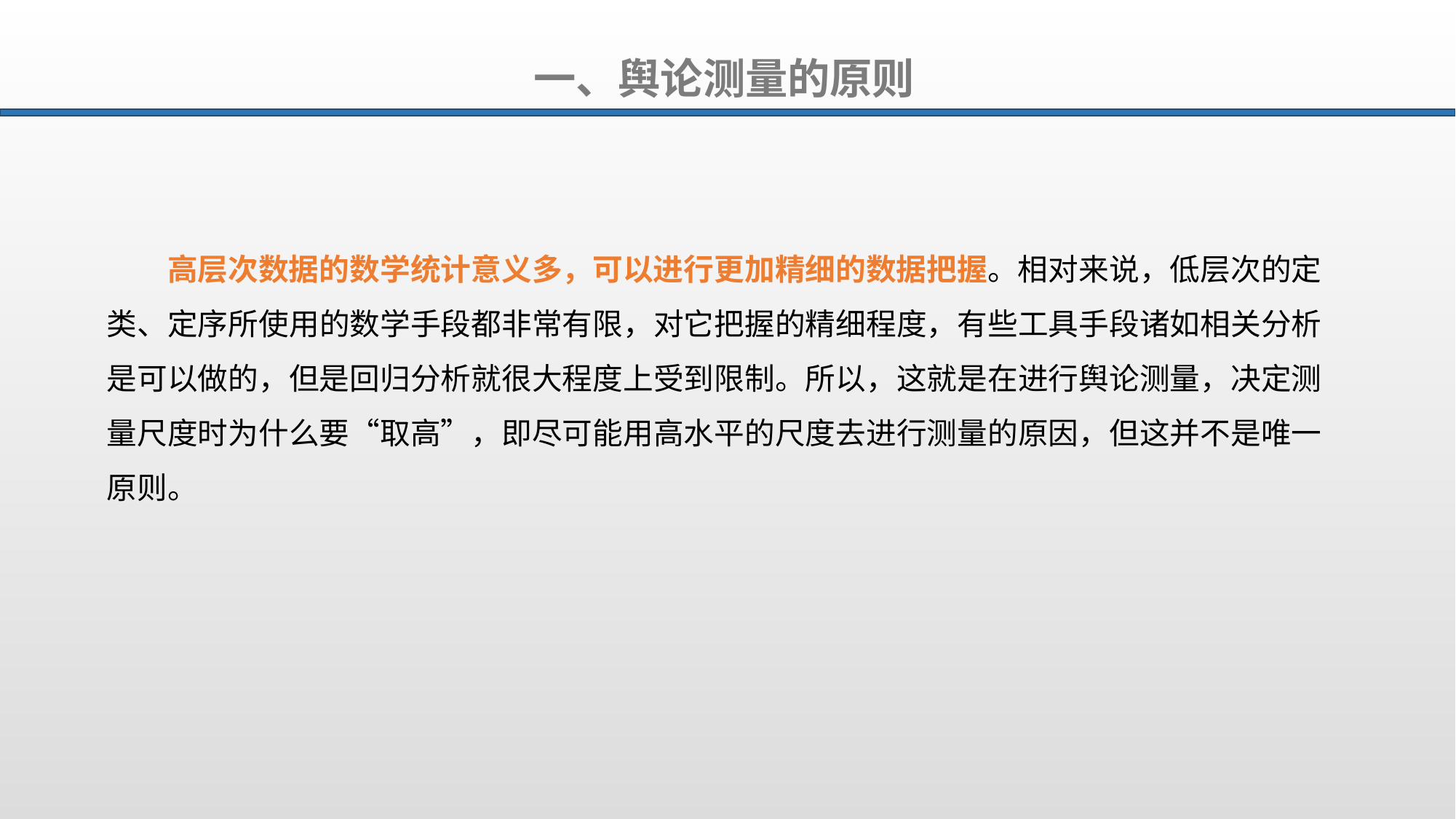

一、舆论测量的原则

高层次数据的数学统计意义多，可以进行更加精细的数据把握。相对来说，低层次的定类、定序所使用的数学手段都非常有限，对它把握的精细程度，有些工具手段诸如相关分析是可以做的，但是回归分析就很大程度上受到限制。所以，这就是在进行舆论测量，决定测量尺度时为什么要“取高”，即尽可能用高水平的尺度去进行测量的原因，但这并不是唯一原则。